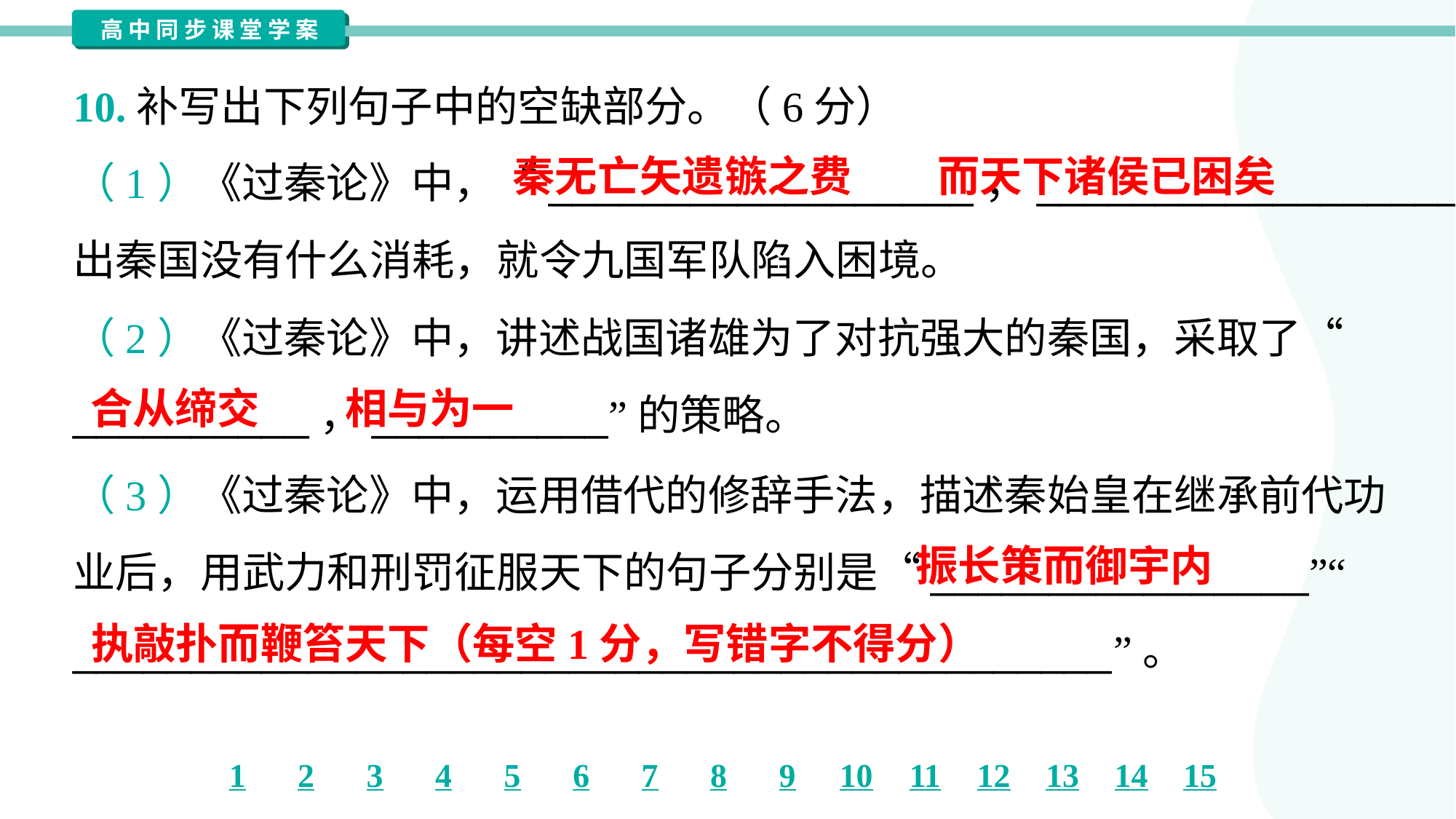

10.补写出下列句子中的空缺部分。（6分）
秦无亡矢遗镞之费
而天下诸侯已困矣
（1）《过秦论》中，“__________________，__________________”指
出秦国没有什么消耗，就令九国军队陷入困境。
（2）《过秦论》中，讲述战国诸雄为了对抗强大的秦国，采取了“
__________，__________”的策略。
合从缔交
相与为一
（3）《过秦论》中，运用借代的修辞手法，描述秦始皇在继承前代功
业后，用武力和刑罚征服天下的句子分别是“________________”“
____________________________________________”。
振长策而御宇内
执敲扑而鞭笞天下（每空1分，写错字不得分）